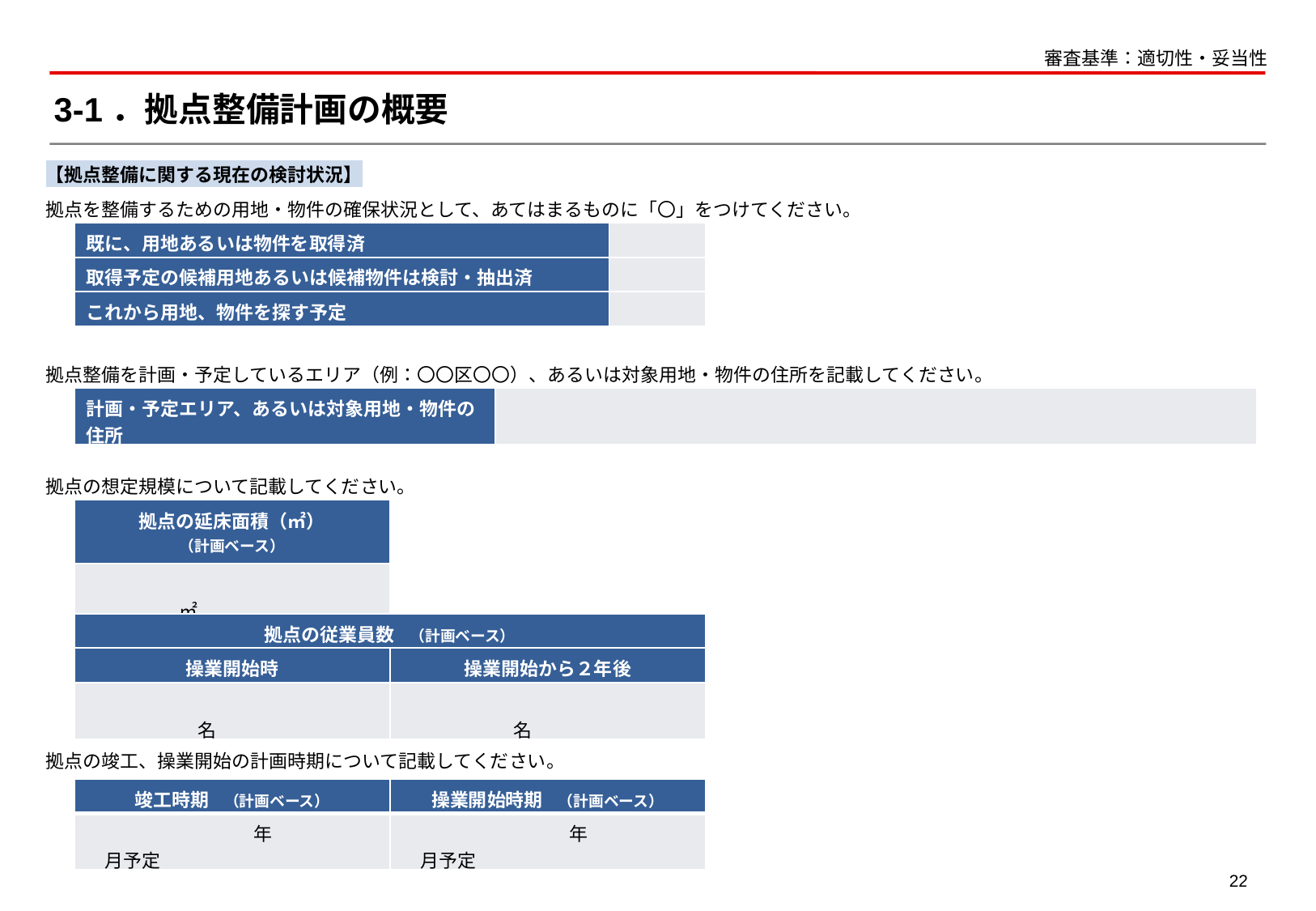

審査基準：適切性・妥当性
# 3-1．拠点整備計画の概要
【拠点整備に関する現在の検討状況】
拠点を整備するための用地・物件の確保状況として、あてはまるものに「〇」をつけてください。
| 既に、用地あるいは物件を取得済 |  |
| --- | --- |
| 取得予定の候補用地あるいは候補物件は検討・抽出済 |  |
| これから用地、物件を探す予定 |  |
拠点整備を計画・予定しているエリア（例：〇〇区〇〇）、あるいは対象用地・物件の住所を記載してください。
| 計画・予定エリア、あるいは対象用地・物件の住所 |  |
| --- | --- |
拠点の想定規模について記載してください。
| 拠点の延床面積（㎡） （計画ベース） |
| --- |
| ㎡ |
| 拠点の従業員数　（計画ベース） |  |
| --- | --- |
| 操業開始時 | 操業開始から２年後 |
| 名 | 名 |
拠点の竣工、操業開始の計画時期について記載してください。
| 竣工時期　（計画ベース） | 操業開始時期　（計画ベース） |
| --- | --- |
| 年　　　　　　月予定 | 年　　　　　　月予定 |